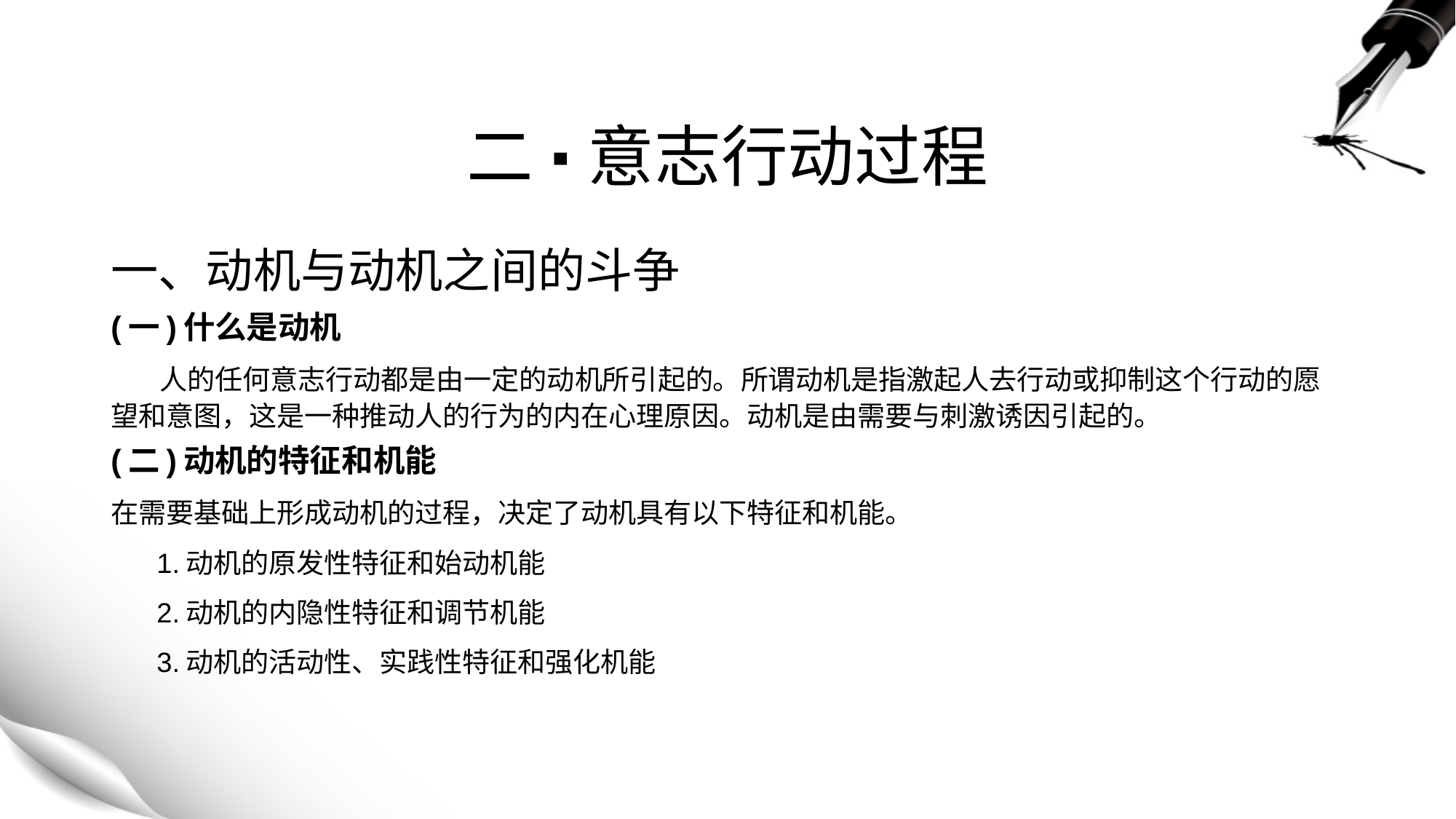

# 二·意志行动过程
一、动机与动机之间的斗争
(一)什么是动机
       人的任何意志行动都是由一定的动机所引起的。所谓动机是指激起人去行动或抑制这个行动的愿望和意图，这是一种推动人的行为的内在心理原因。动机是由需要与刺激诱因引起的。
(二)动机的特征和机能
在需要基础上形成动机的过程，决定了动机具有以下特征和机能。
      1.动机的原发性特征和始动机能
      2.动机的内隐性特征和调节机能
      3.动机的活动性、实践性特征和强化机能